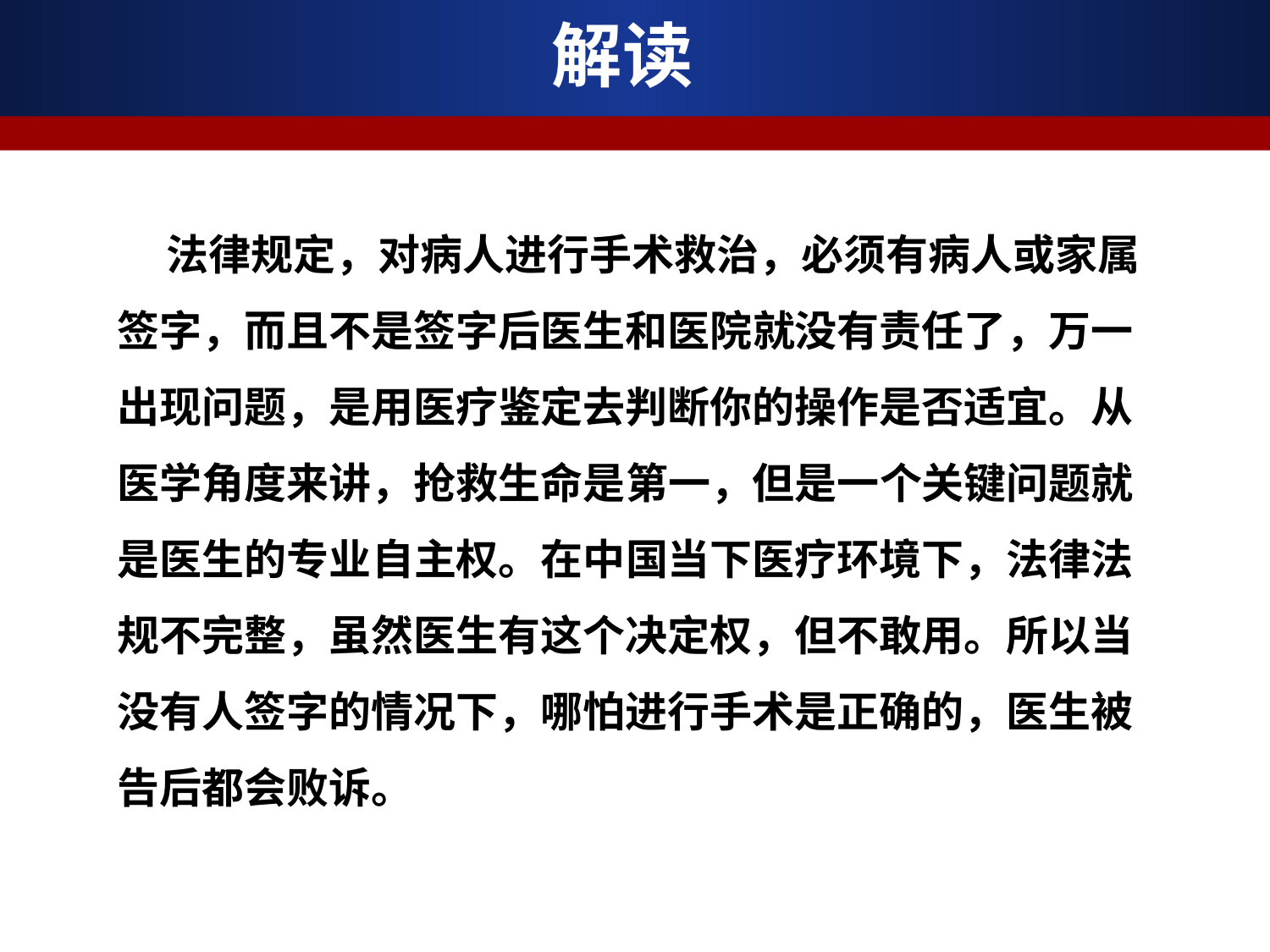

# 解读
    法律规定，对病人进行手术救治，必须有病人或家属签字，而且不是签字后医生和医院就没有责任了，万一出现问题，是用医疗鉴定去判断你的操作是否适宜。从医学角度来讲，抢救生命是第一，但是一个关键问题就是医生的专业自主权。在中国当下医疗环境下，法律法规不完整，虽然医生有这个决定权，但不敢用。所以当没有人签字的情况下，哪怕进行手术是正确的，医生被告后都会败诉。